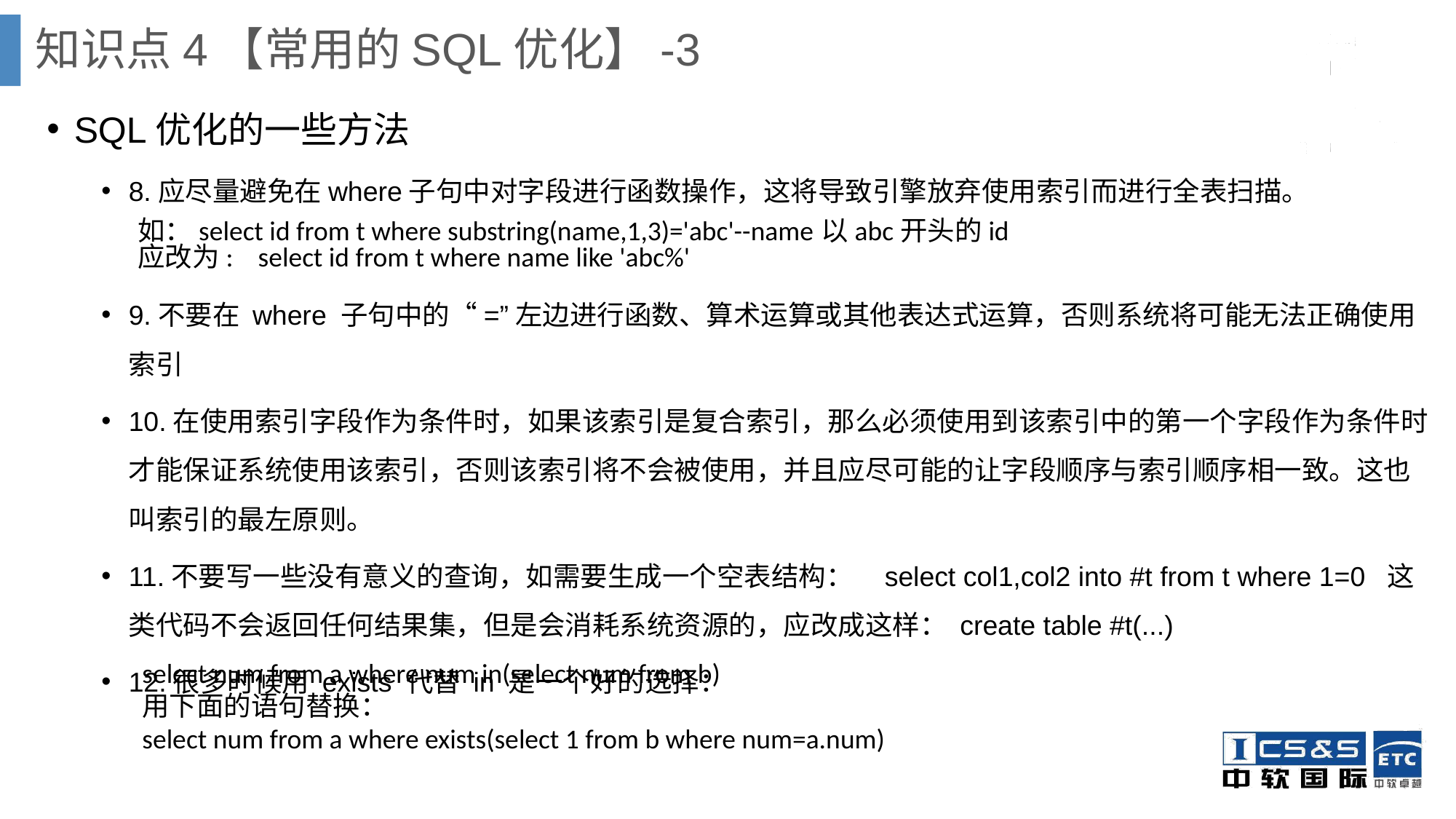

知识点4【常用的SQL优化】-3
SQL优化的一些方法
8.应尽量避免在where子句中对字段进行函数操作，这将导致引擎放弃使用索引而进行全表扫描。

9.不要在 where 子句中的“=”左边进行函数、算术运算或其他表达式运算，否则系统将可能无法正确使用索引
10.在使用索引字段作为条件时，如果该索引是复合索引，那么必须使用到该索引中的第一个字段作为条件时才能保证系统使用该索引，否则该索引将不会被使用，并且应尽可能的让字段顺序与索引顺序相一致。这也叫索引的最左原则。
11.不要写一些没有意义的查询，如需要生成一个空表结构：    select col1,col2 into #t from t where 1=0  这类代码不会返回任何结果集，但是会消耗系统资源的，应改成这样： create table #t(...)
12.很多时候用 exists 代替 in 是一个好的选择：
如：select id from t where substring(name,1,3)='abc'--name以abc开头的id
应改为:    select id from t where name like 'abc%'
select num from a where num in(select num from b)
用下面的语句替换：
select num from a where exists(select 1 from b where num=a.num)